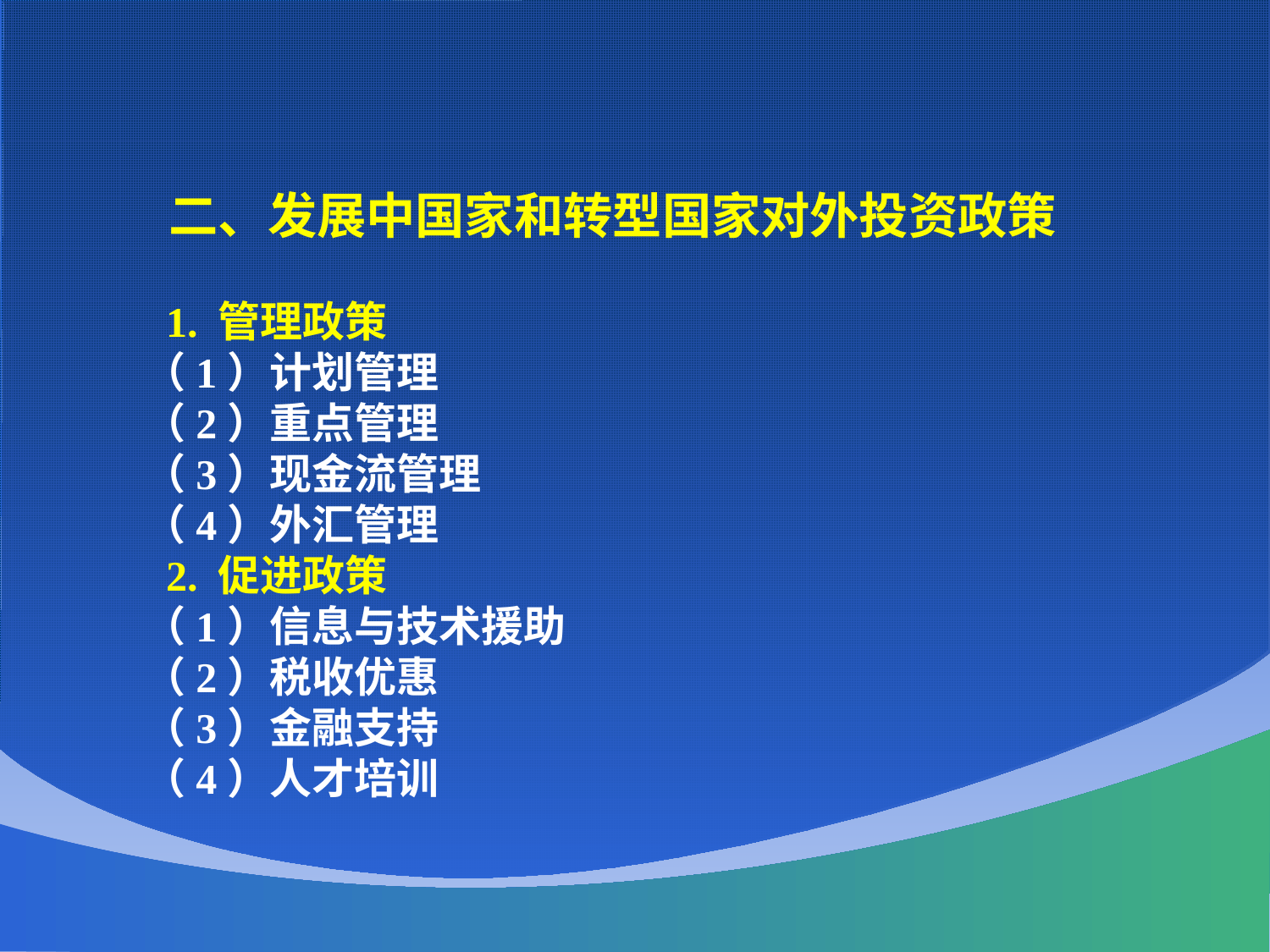

二、发展中国家和转型国家对外投资政策

    1. 管理政策
 （1）计划管理
 （2）重点管理
 （3）现金流管理
 （4）外汇管理
    2. 促进政策
 （1）信息与技术援助
 （2）税收优惠
 （3）金融支持
 （4）人才培训